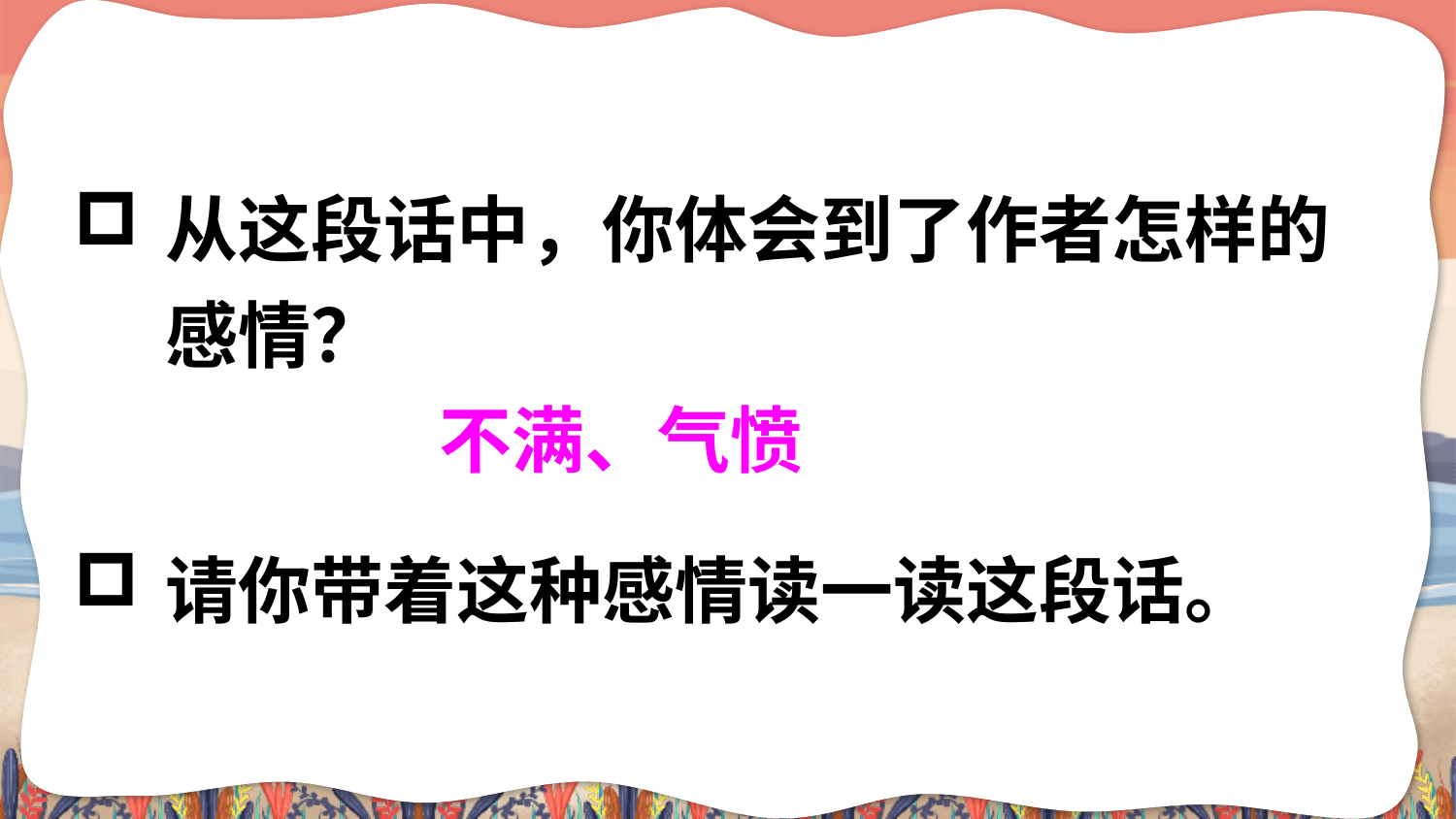

从这段话中，你体会到了作者怎样的感情？
    不满、气愤
请你带着这种感情读一读这段话。